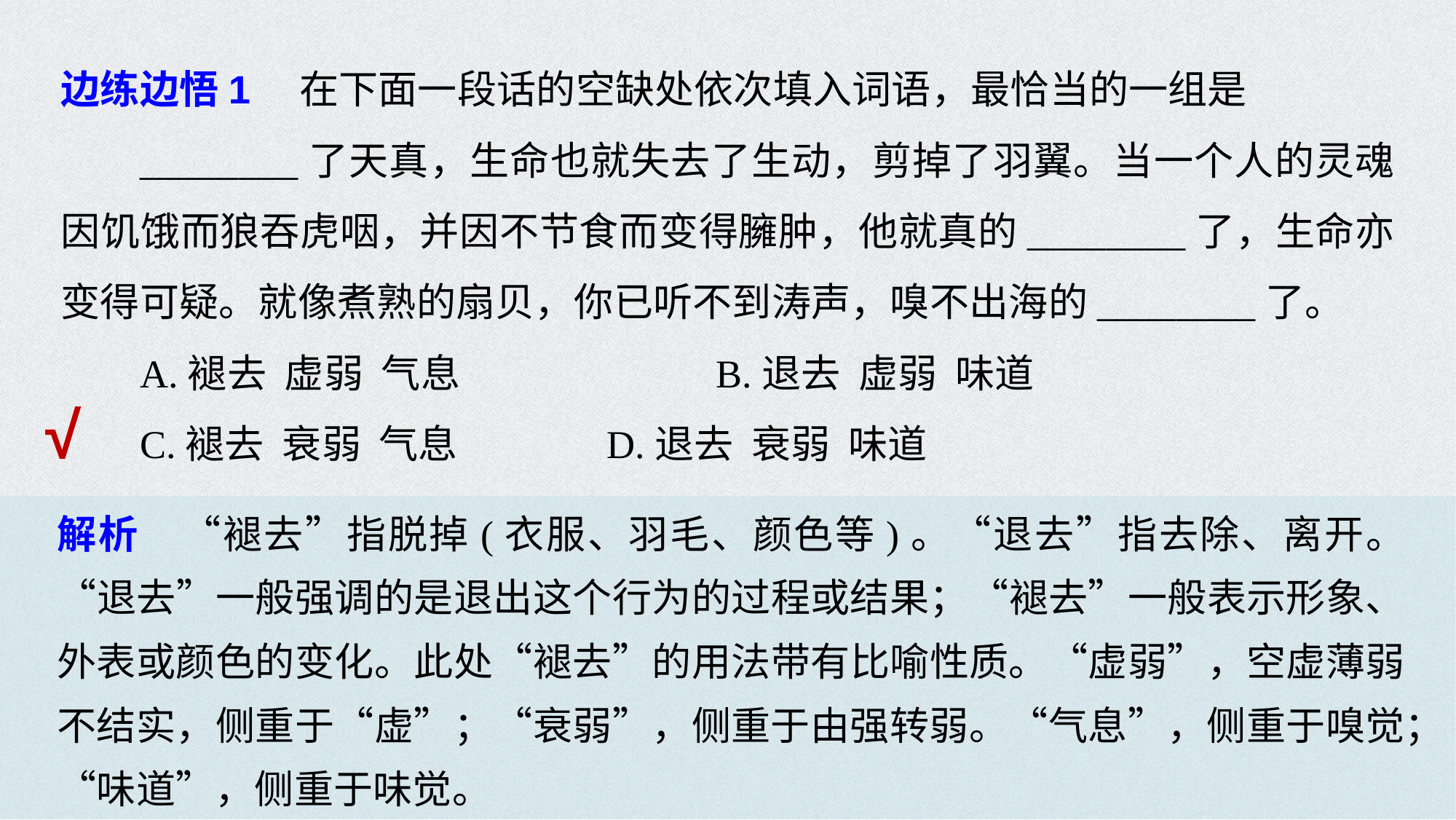

边练边悟1　在下面一段话的空缺处依次填入词语，最恰当的一组是
________了天真，生命也就失去了生动，剪掉了羽翼。当一个人的灵魂因饥饿而狼吞虎咽，并因不节食而变得臃肿，他就真的________了，生命亦变得可疑。就像煮熟的扇贝，你已听不到涛声，嗅不出海的________了。
A.褪去  虚弱  气息　　　		B.退去  虚弱  味道
C.褪去  衰弱  气息  		D.退去  衰弱  味道
√
解析　“褪去”指脱掉(衣服、羽毛、颜色等)。“退去”指去除、离开。“退去”一般强调的是退出这个行为的过程或结果；“褪去”一般表示形象、外表或颜色的变化。此处“褪去”的用法带有比喻性质。“虚弱”，空虚薄弱不结实，侧重于“虚”；“衰弱”，侧重于由强转弱。“气息”，侧重于嗅觉；“味道”，侧重于味觉。